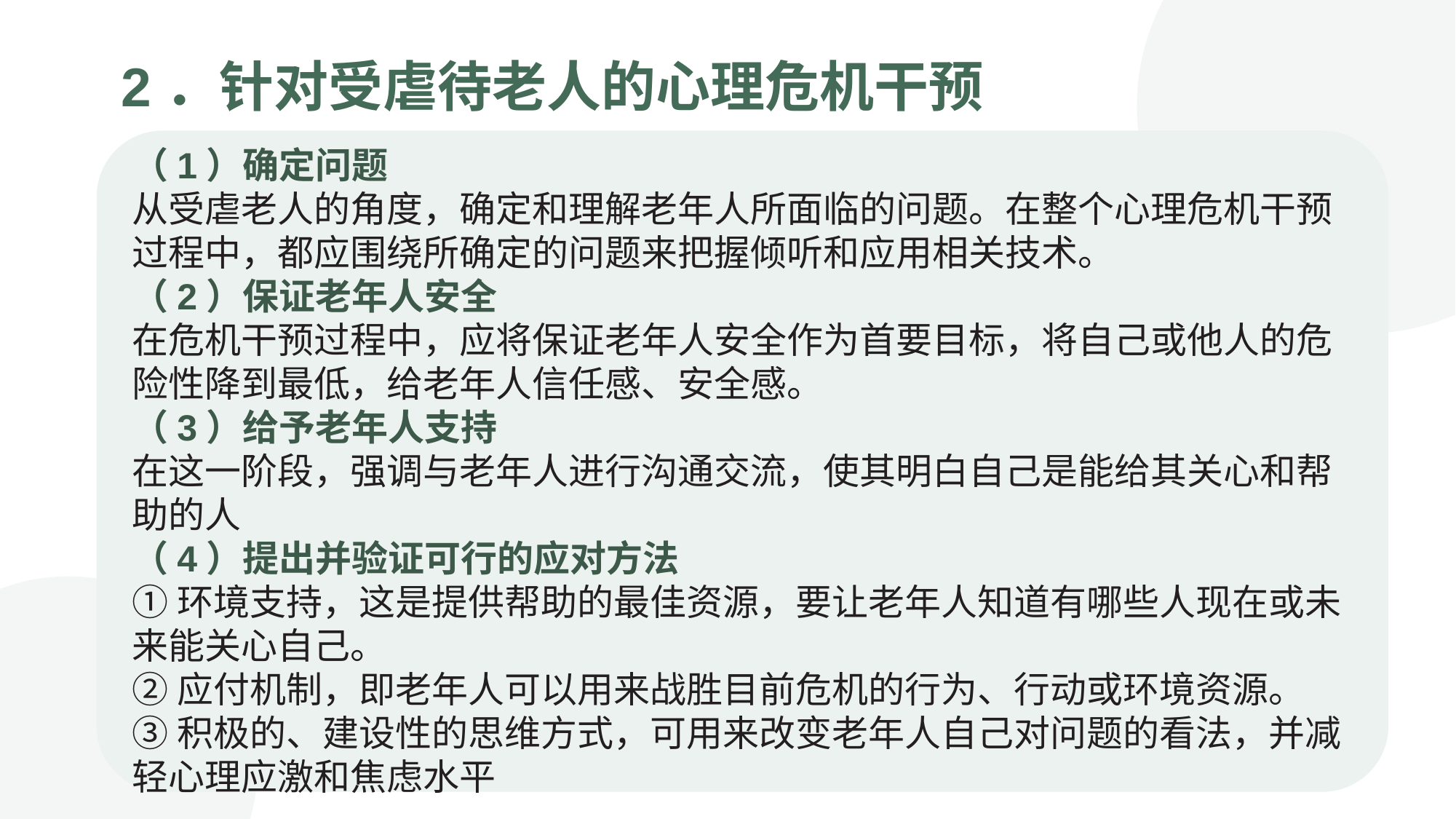

2．针对受虐待老人的心理危机干预

（1）确定问题
从受虐老人的角度，确定和理解老年人所面临的问题。在整个心理危机干预过程中，都应围绕所确定的问题来把握倾听和应用相关技术。
（2）保证老年人安全
在危机干预过程中，应将保证老年人安全作为首要目标，将自己或他人的危险性降到最低，给老年人信任感、安全感。
（3）给予老年人支持
在这一阶段，强调与老年人进行沟通交流，使其明白自己是能给其关心和帮助的人
（4）提出并验证可行的应对方法
①环境支持，这是提供帮助的最佳资源，要让老年人知道有哪些人现在或未来能关心自己。
②应付机制，即老年人可以用来战胜目前危机的行为、行动或环境资源。
③积极的、建设性的思维方式，可用来改变老年人自己对问题的看法，并减轻心理应激和焦虑水平